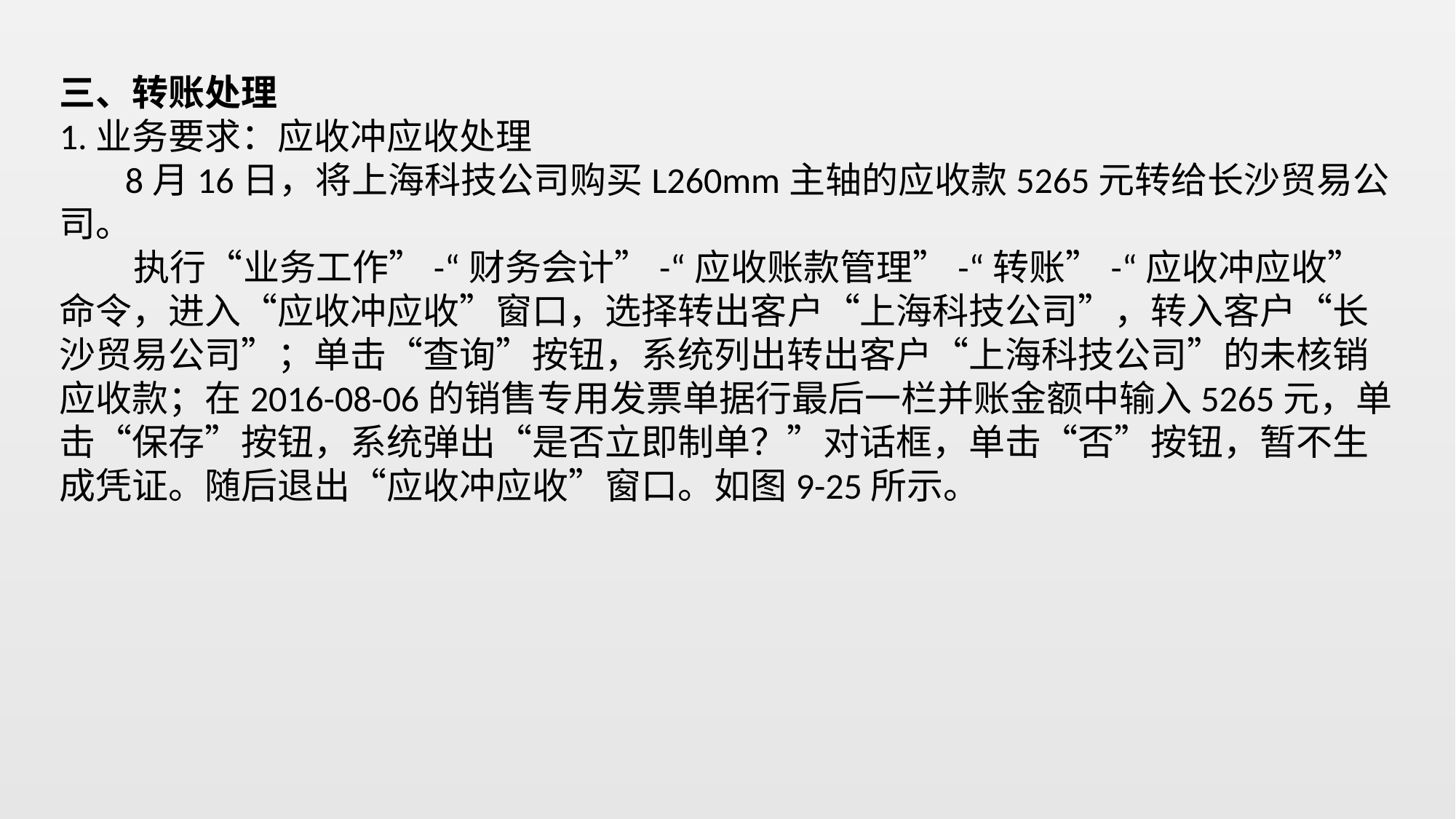

三、转账处理
1.业务要求：应收冲应收处理
        8月16日，将上海科技公司购买L260mm主轴的应收款5265元转给长沙贸易公司。
        执行“业务工作”-“财务会计”-“应收账款管理”-“转账”-“应收冲应收”命令，进入“应收冲应收”窗口，选择转出客户“上海科技公司”，转入客户“长沙贸易公司”；单击“查询”按钮，系统列出转出客户“上海科技公司”的未核销应收款；在2016-08-06的销售专用发票单据行最后一栏并账金额中输入5265元，单击“保存”按钮，系统弹出“是否立即制单？”对话框，单击“否”按钮，暂不生成凭证。随后退出“应收冲应收”窗口。如图9-25所示。